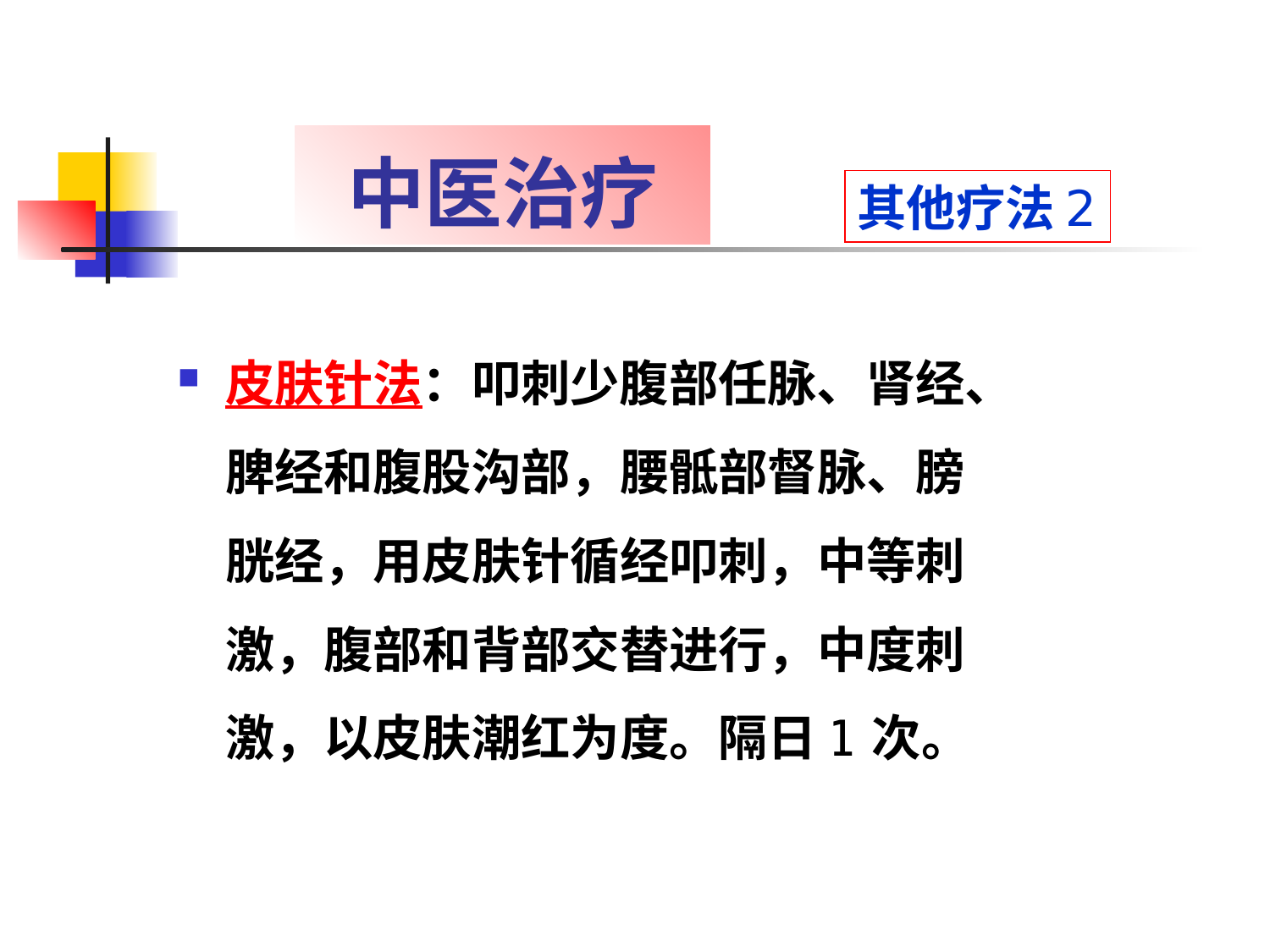

# 中医治疗
其他疗法2
皮肤针法：叩刺少腹部任脉、肾经、脾经和腹股沟部，腰骶部督脉、膀胱经，用皮肤针循经叩刺，中等刺激，腹部和背部交替进行，中度刺激，以皮肤潮红为度。隔日1次。